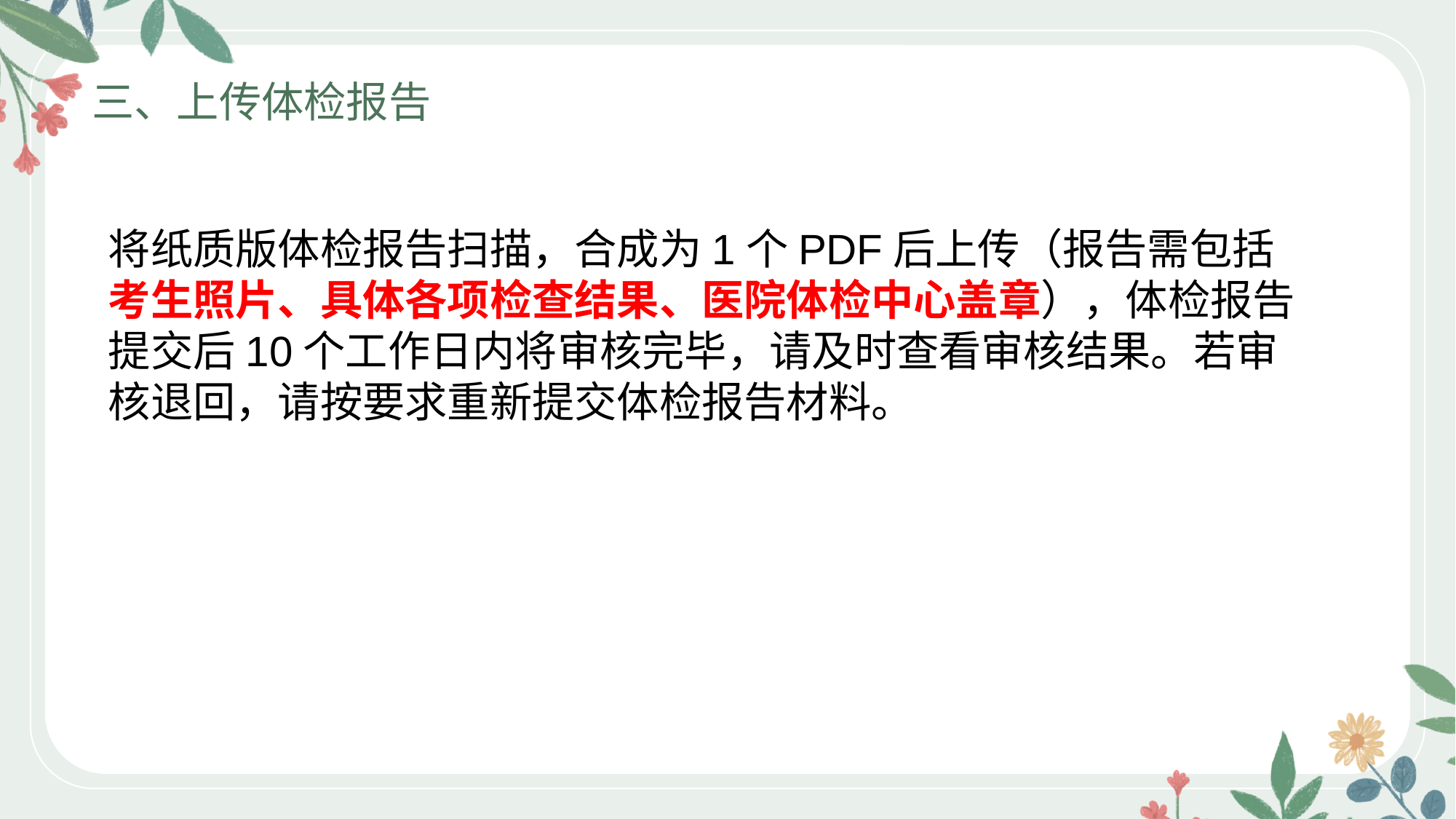

三、上传体检报告

将纸质版体检报告扫描，合成为1个PDF后上传（报告需包括考生照片、具体各项检查结果、医院体检中心盖章），体检报告提交后10个工作日内将审核完毕，请及时查看审核结果。若审核退回，请按要求重新提交体检报告材料。